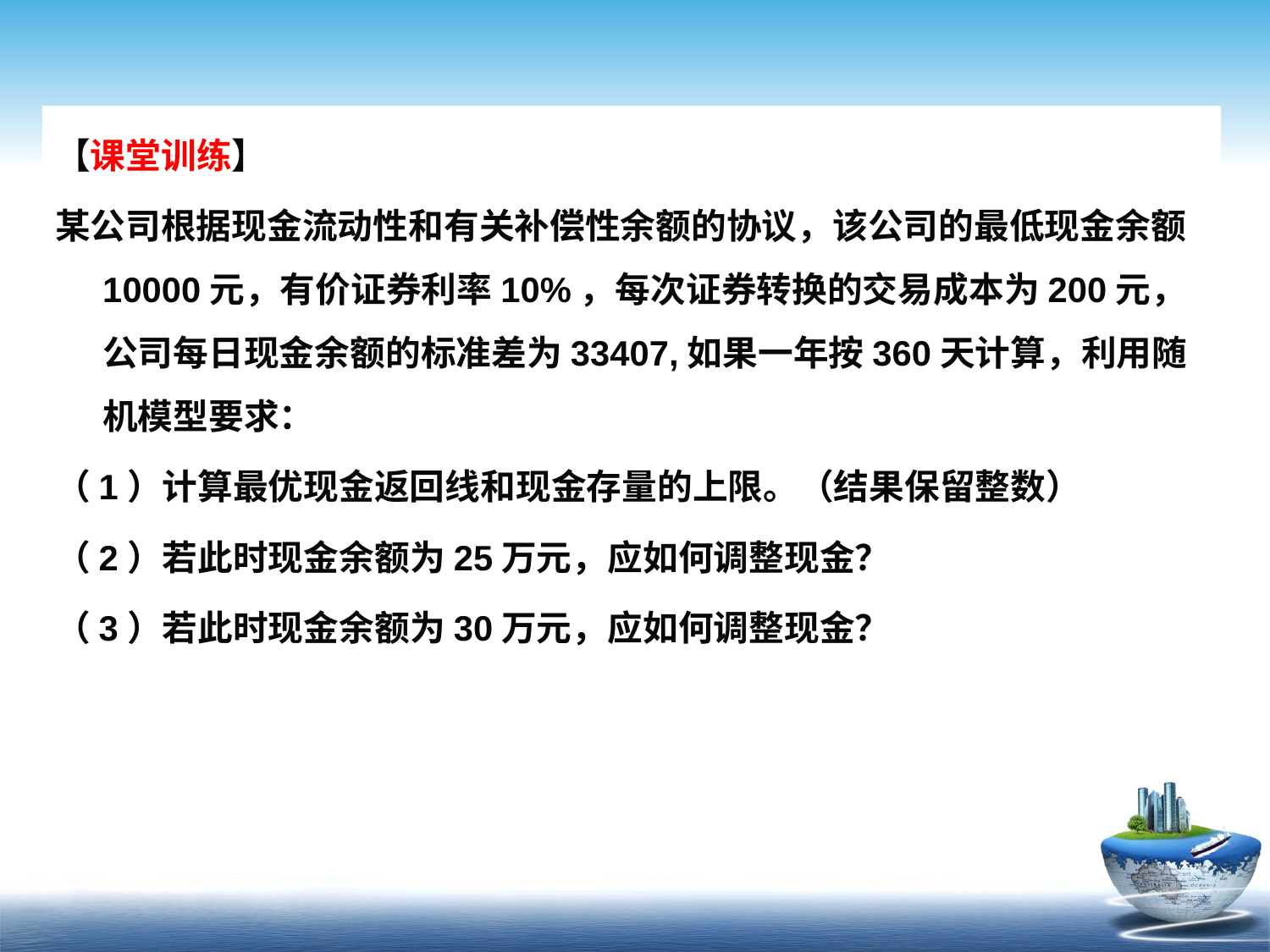

【课堂训练】
某公司根据现金流动性和有关补偿性余额的协议，该公司的最低现金余额10000元，有价证券利率10%，每次证券转换的交易成本为200元，公司每日现金余额的标准差为33407,如果一年按360天计算，利用随机模型要求：
（1）计算最优现金返回线和现金存量的上限。（结果保留整数）
（2）若此时现金余额为25万元，应如何调整现金？
（3）若此时现金余额为30万元，应如何调整现金？